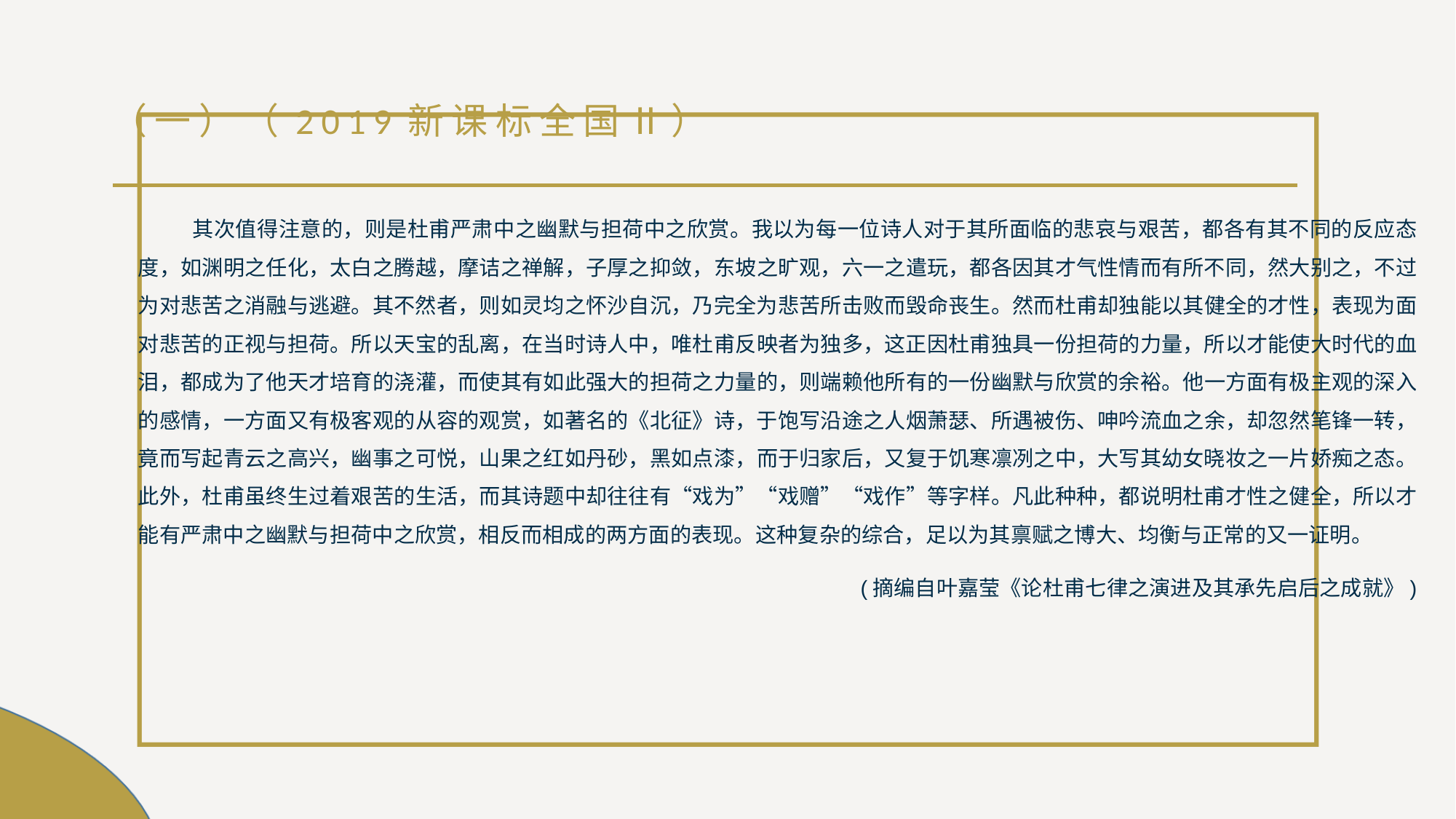

# （一）（2019新课标全国Ⅱ）
其次值得注意的，则是杜甫严肃中之幽默与担荷中之欣赏。我以为每一位诗人对于其所面临的悲哀与艰苦，都各有其不同的反应态度，如渊明之任化，太白之腾越，摩诘之禅解，子厚之抑敛，东坡之旷观，六一之遣玩，都各因其才气性情而有所不同，然大别之，不过为对悲苦之消融与逃避。其不然者，则如灵均之怀沙自沉，乃完全为悲苦所击败而毁命丧生。然而杜甫却独能以其健全的才性，表现为面对悲苦的正视与担荷。所以天宝的乱离，在当时诗人中，唯杜甫反映者为独多，这正因杜甫独具一份担荷的力量，所以才能使大时代的血泪，都成为了他天才培育的浇灌，而使其有如此强大的担荷之力量的，则端赖他所有的一份幽默与欣赏的余裕。他一方面有极主观的深入的感情，一方面又有极客观的从容的观赏，如著名的《北征》诗，于饱写沿途之人烟萧瑟、所遇被伤、呻吟流血之余，却忽然笔锋一转，竟而写起青云之高兴，幽事之可悦，山果之红如丹砂，黑如点漆，而于归家后，又复于饥寒凛冽之中，大写其幼女晓妆之一片娇痴之态。此外，杜甫虽终生过着艰苦的生活，而其诗题中却往往有“戏为”“戏赠”“戏作”等字样。凡此种种，都说明杜甫才性之健全，所以才能有严肃中之幽默与担荷中之欣赏，相反而相成的两方面的表现。这种复杂的综合，足以为其禀赋之博大、均衡与正常的又一证明。
(摘编自叶嘉莹《论杜甫七律之演进及其承先启后之成就》)